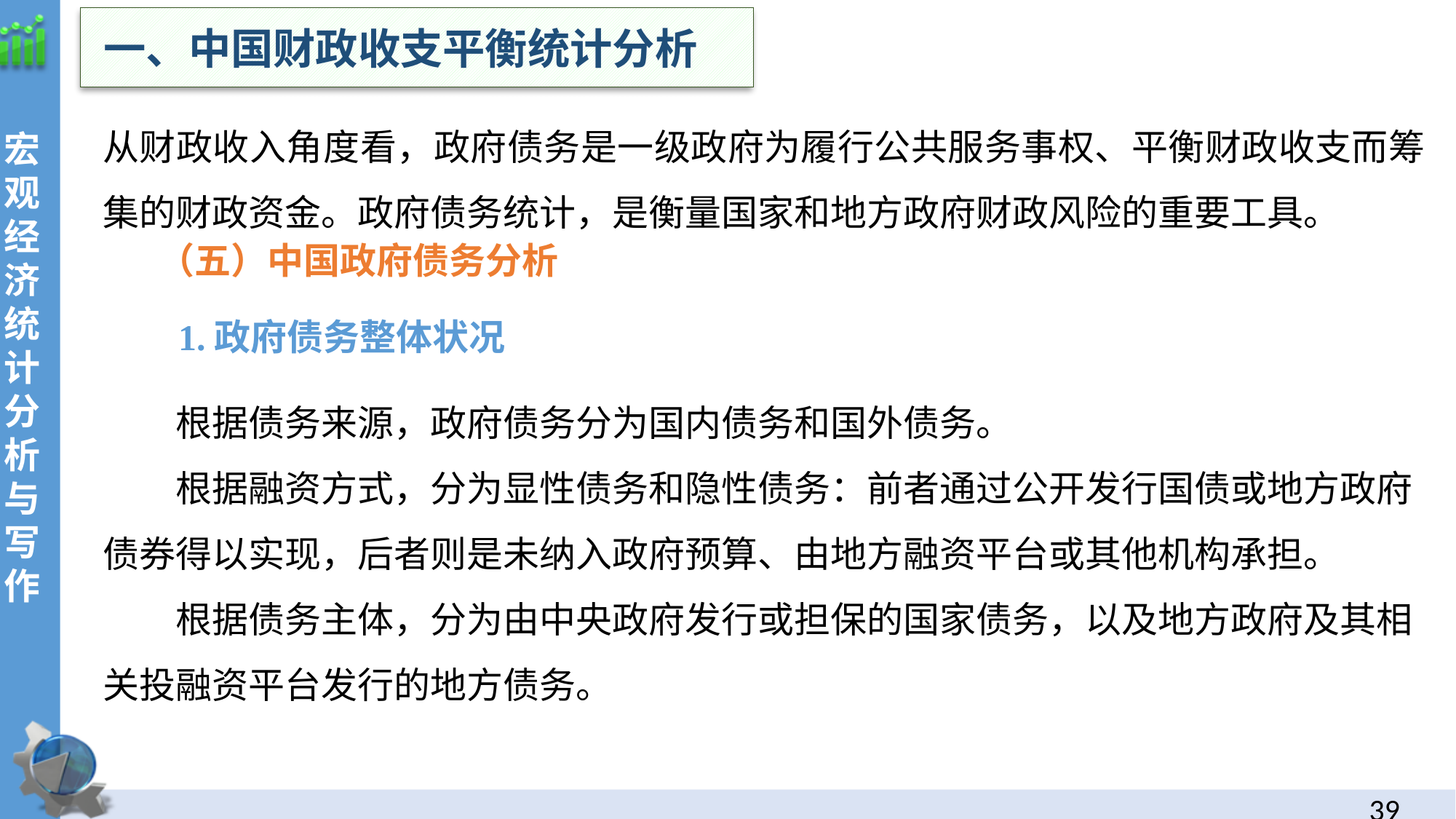

一、中国财政收支平衡统计分析
从财政收入角度看，政府债务是一级政府为履行公共服务事权、平衡财政收支而筹集的财政资金。政府债务统计，是衡量国家和地方政府财政风险的重要工具。

  （五）中国政府债务分析
     1.政府债务整体状况

根据债务来源，政府债务分为国内债务和国外债务。
根据融资方式，分为显性债务和隐性债务：前者通过公开发行国债或地方政府债券得以实现，后者则是未纳入政府预算、由地方融资平台或其他机构承担。
根据债务主体，分为由中央政府发行或担保的国家债务，以及地方政府及其相关投融资平台发行的地方债务。

39